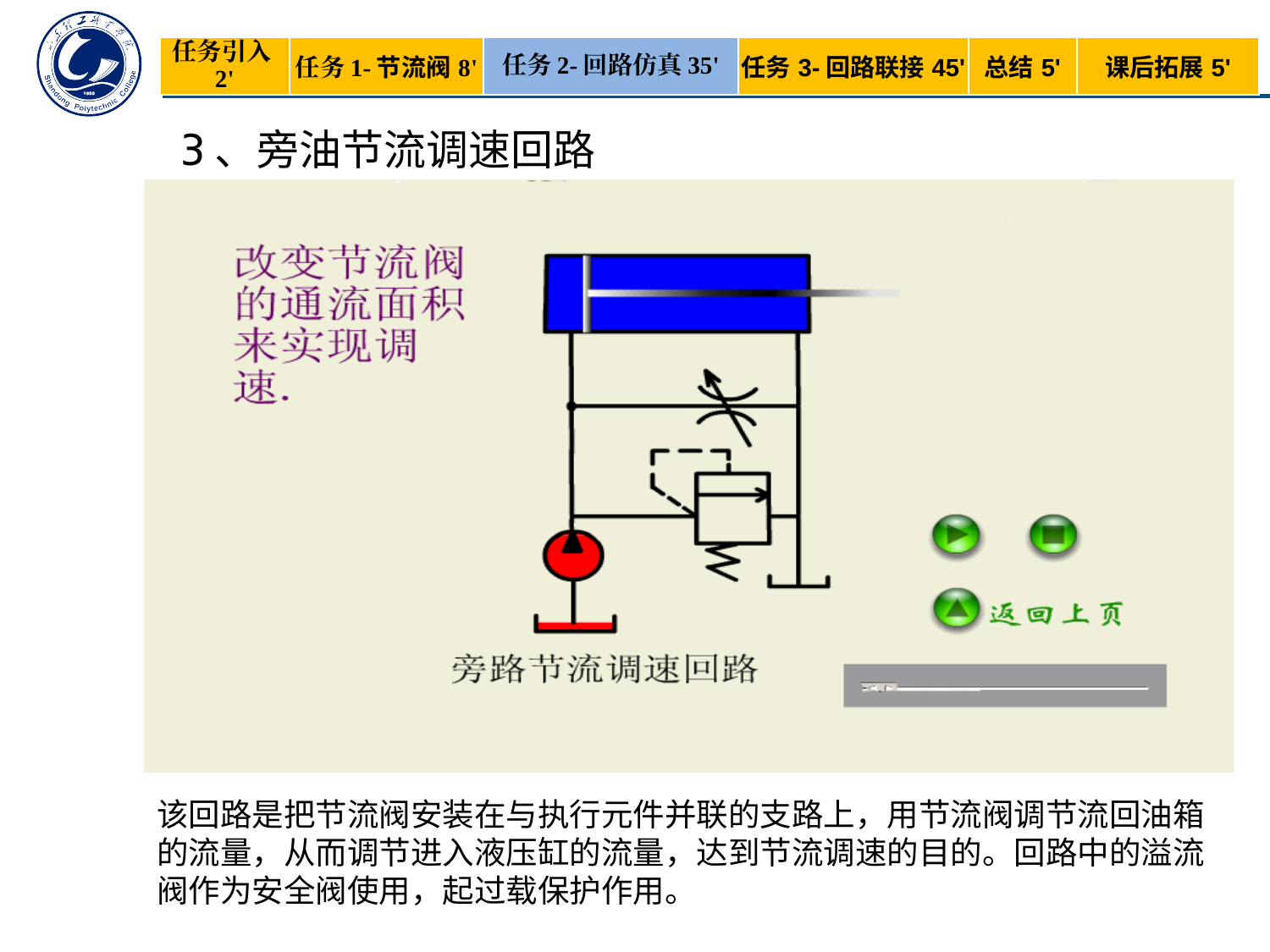

| 任务引入2' | 任务1-节流阀8' | 任务2-回路仿真35' | 任务3-回路联接45' | 总结5' | 课后拓展5' |
| --- | --- | --- | --- | --- | --- |
3、旁油节流调速回路
该回路是把节流阀安装在与执行元件并联的支路上，用节流阀调节流回油箱的流量，从而调节进入液压缸的流量，达到节流调速的目的。回路中的溢流阀作为安全阀使用，起过载保护作用。